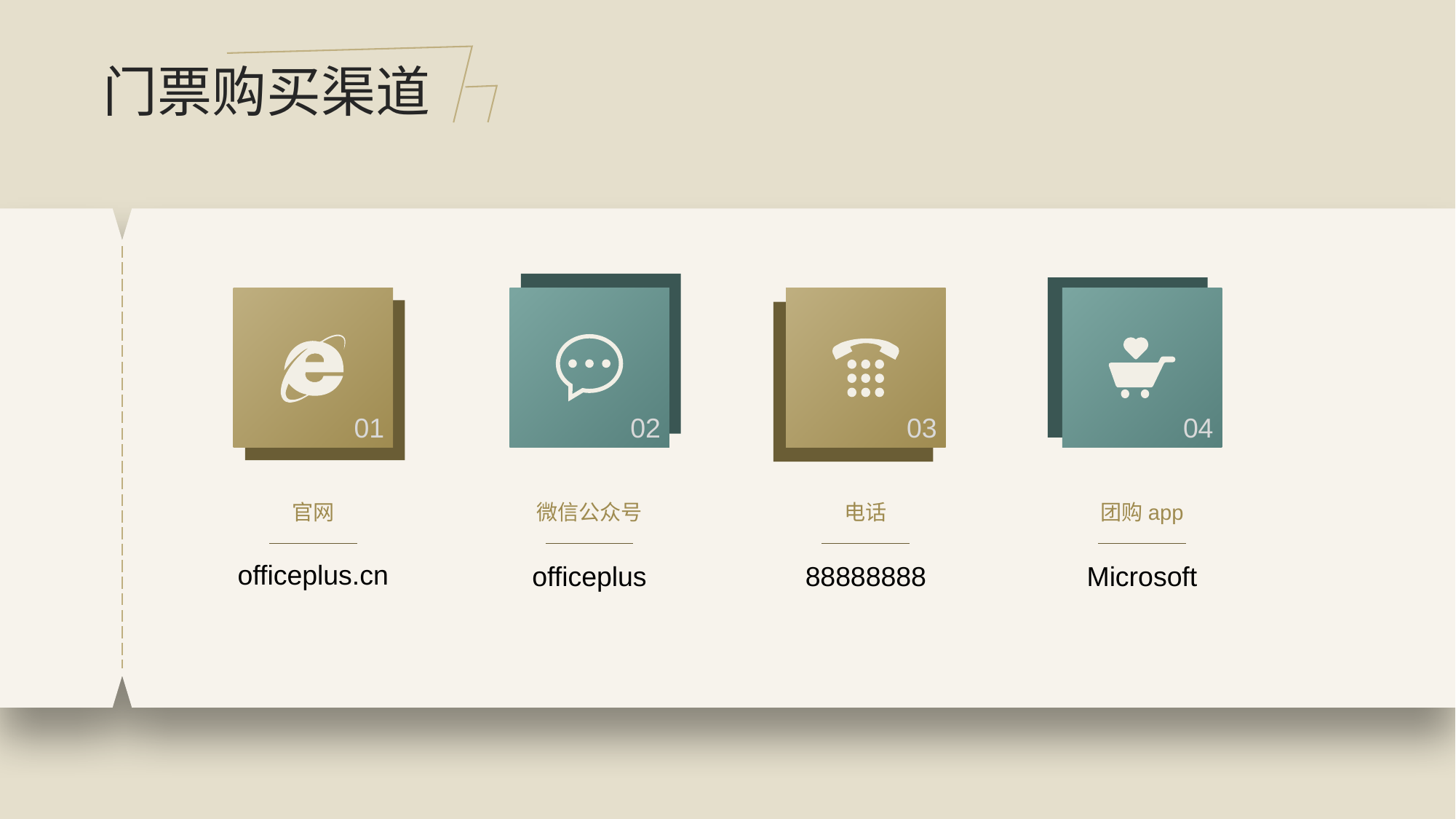

# 门票购买渠道

01
02
03
04
官网
微信公众号
电话
团购app
officeplus.cn
officeplus
88888888
Microsoft